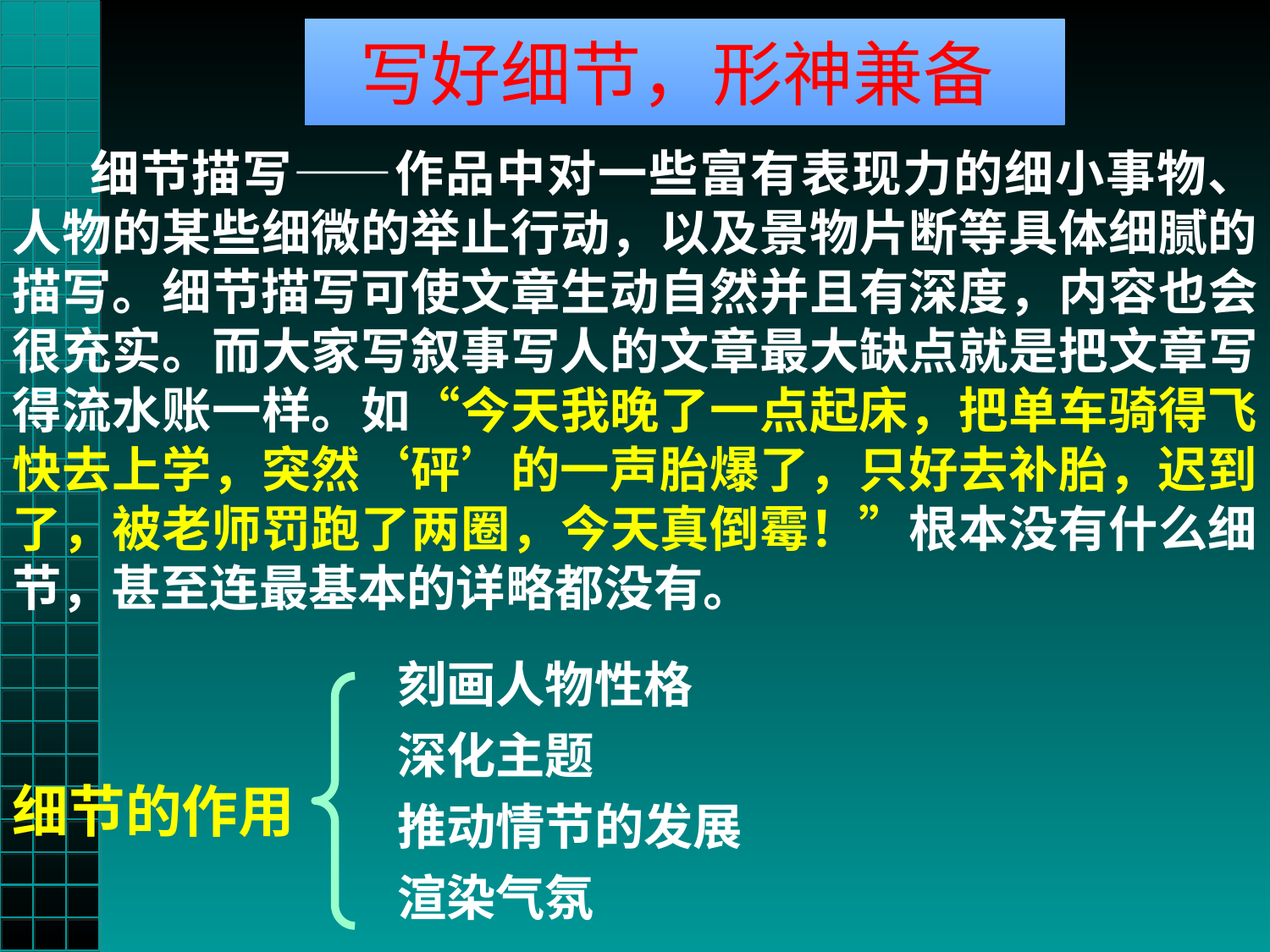

写好细节，形神兼备
     细节描写——作品中对一些富有表现力的细小事物、人物的某些细微的举止行动，以及景物片断等具体细腻的描写。细节描写可使文章生动自然并且有深度，内容也会很充实。而大家写叙事写人的文章最大缺点就是把文章写得流水账一样。如“今天我晚了一点起床，把单车骑得飞快去上学，突然‘砰’的一声胎爆了，只好去补胎，迟到了，被老师罚跑了两圈，今天真倒霉！”根本没有什么细节，甚至连最基本的详略都没有。
刻画人物性格
深化主题
推动情节的发展
渲染气氛

细节的作用